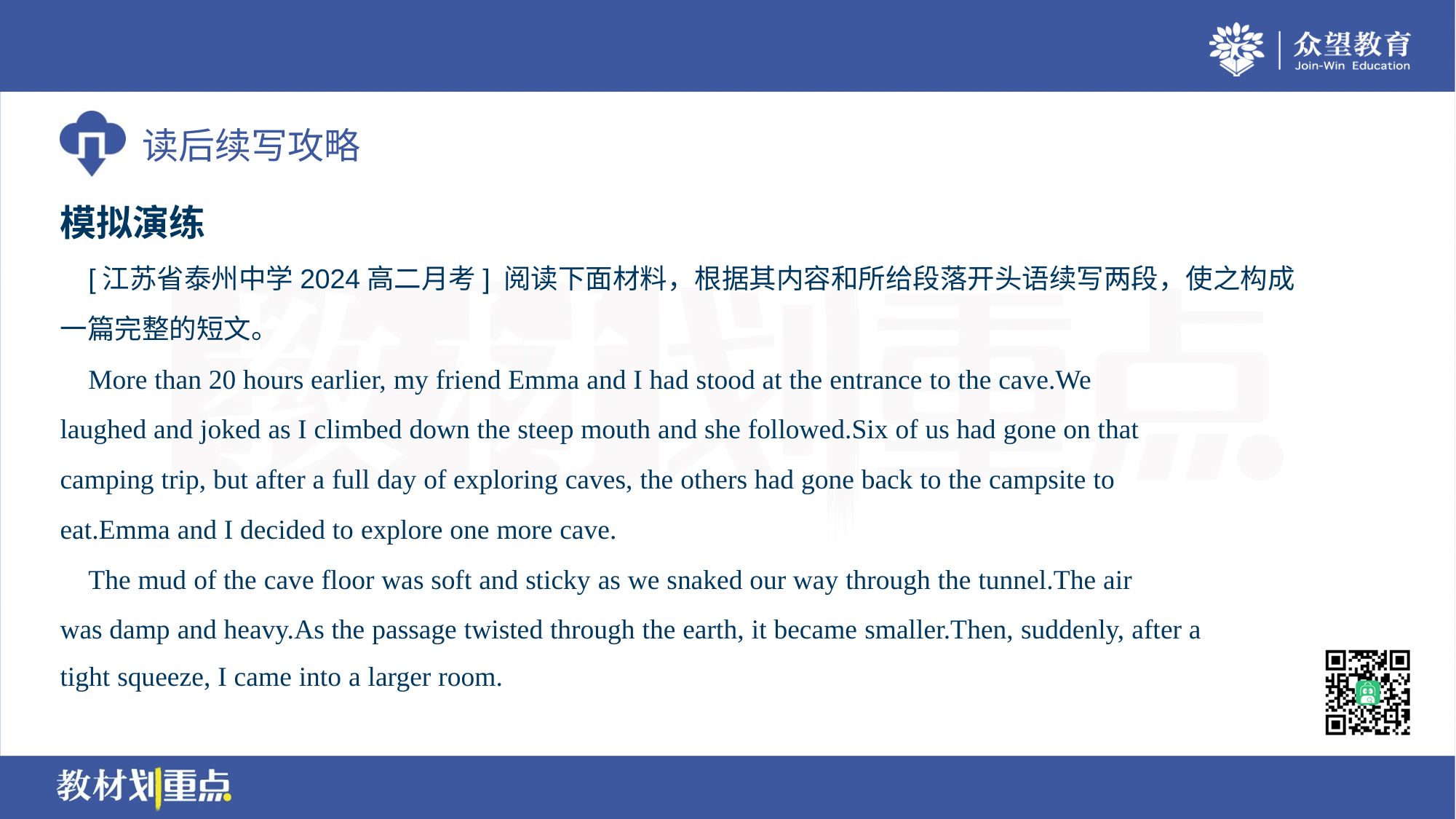

模拟演练
    [江苏省泰州中学2024高二月考] 阅读下面材料，根据其内容和所给段落开头语续写两段，使之构成
一篇完整的短文。
    More than 20 hours earlier, my friend Emma and I had stood at the entrance to the cave.We
laughed and joked as I climbed down the steep mouth and she followed.Six of us had gone on that
camping trip, but after a full day of exploring caves, the others had gone back to the campsite to
eat.Emma and I decided to explore one more cave.
    The mud of the cave floor was soft and sticky as we snaked our way through the tunnel.The air
was damp and heavy.As the passage twisted through the earth, it became smaller.Then, suddenly, after a
tight squeeze, I came into a larger room.